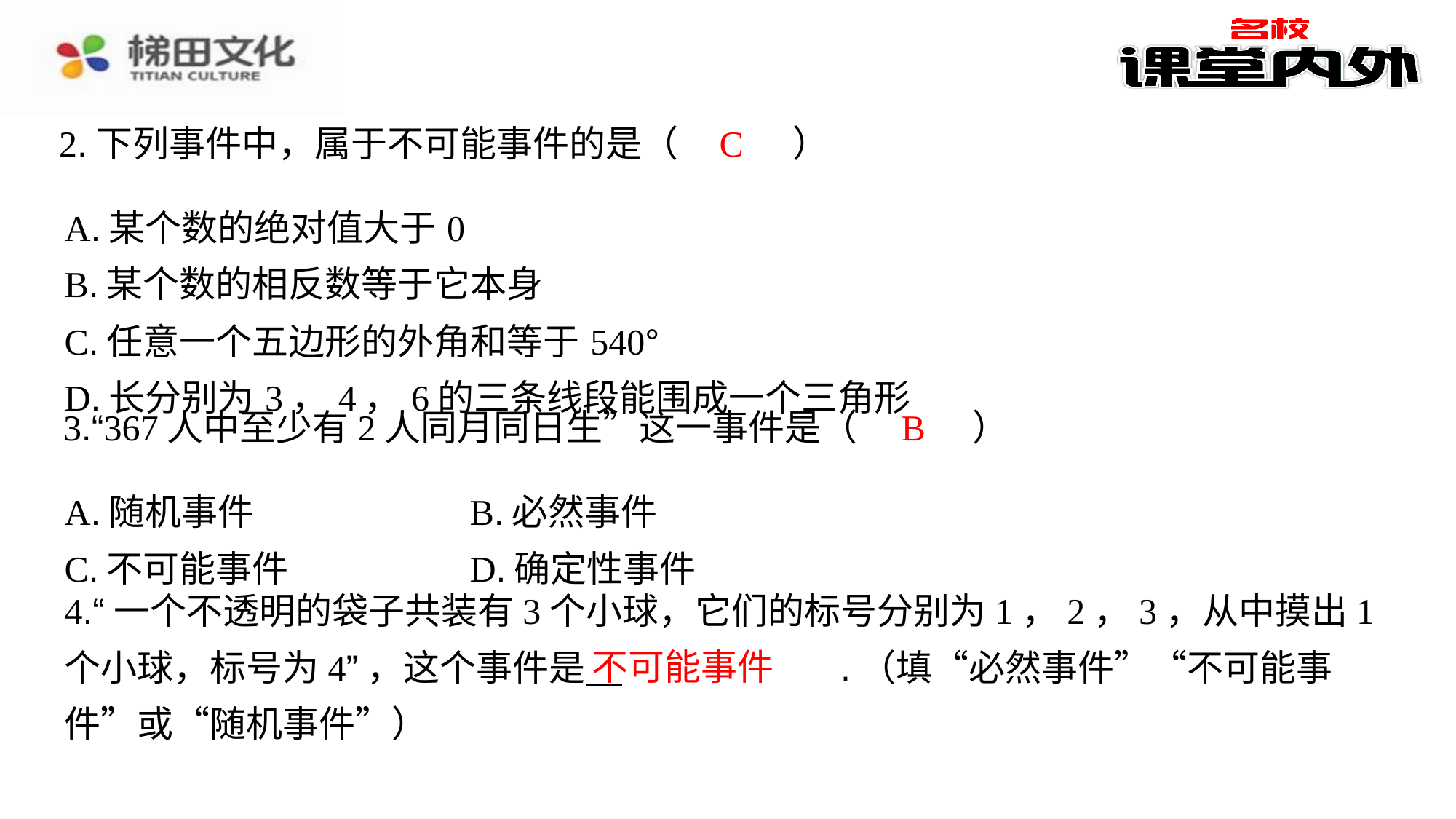

C
2.下列事件中，属于不可能事件的是（　C　）
| A.某个数的绝对值大于0 |
| --- |
| B.某个数的相反数等于它本身 |
| C.任意一个五边形的外角和等于540° |
| D.长分别为3，4，6的三条线段能围成一个三角形 |
B
3.“367人中至少有2人同月同日生”这一事件是（　B　）
| A.随机事件 | B.必然事件 |
| --- | --- |
| C.不可能事件 | D.确定性事件 |
4.“一个不透明的袋子共装有3个小球，它们的标号分别为1，2，3，从中摸出1个小球，标号为4”，这个事件是 　不可能事件　⁠.（填“必然事件”“不可能事件”或“随机事件”）
不可能事件